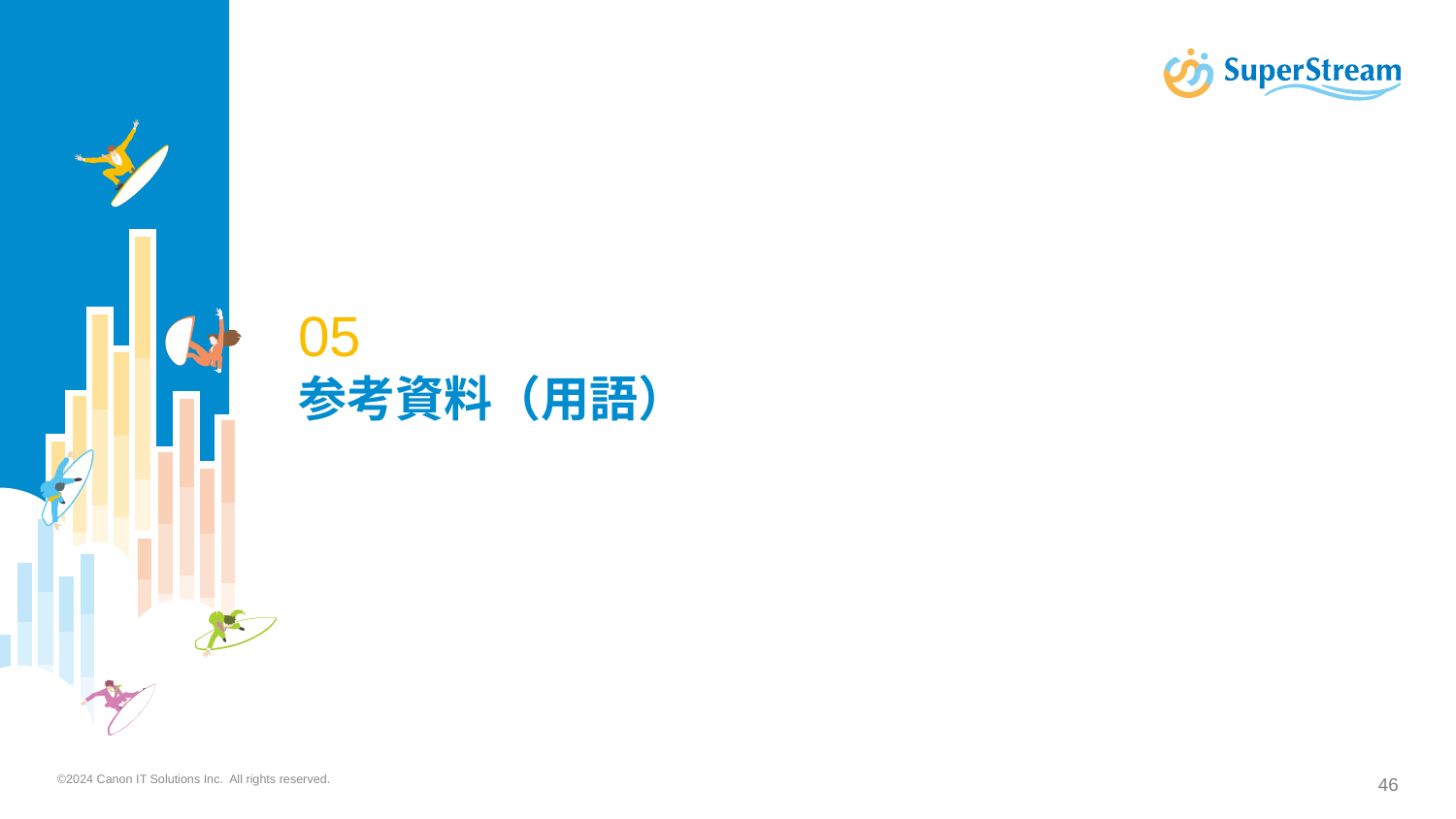

# 05 参考資料（用語）
©2024 Canon IT Solutions Inc.  All rights reserved.
46